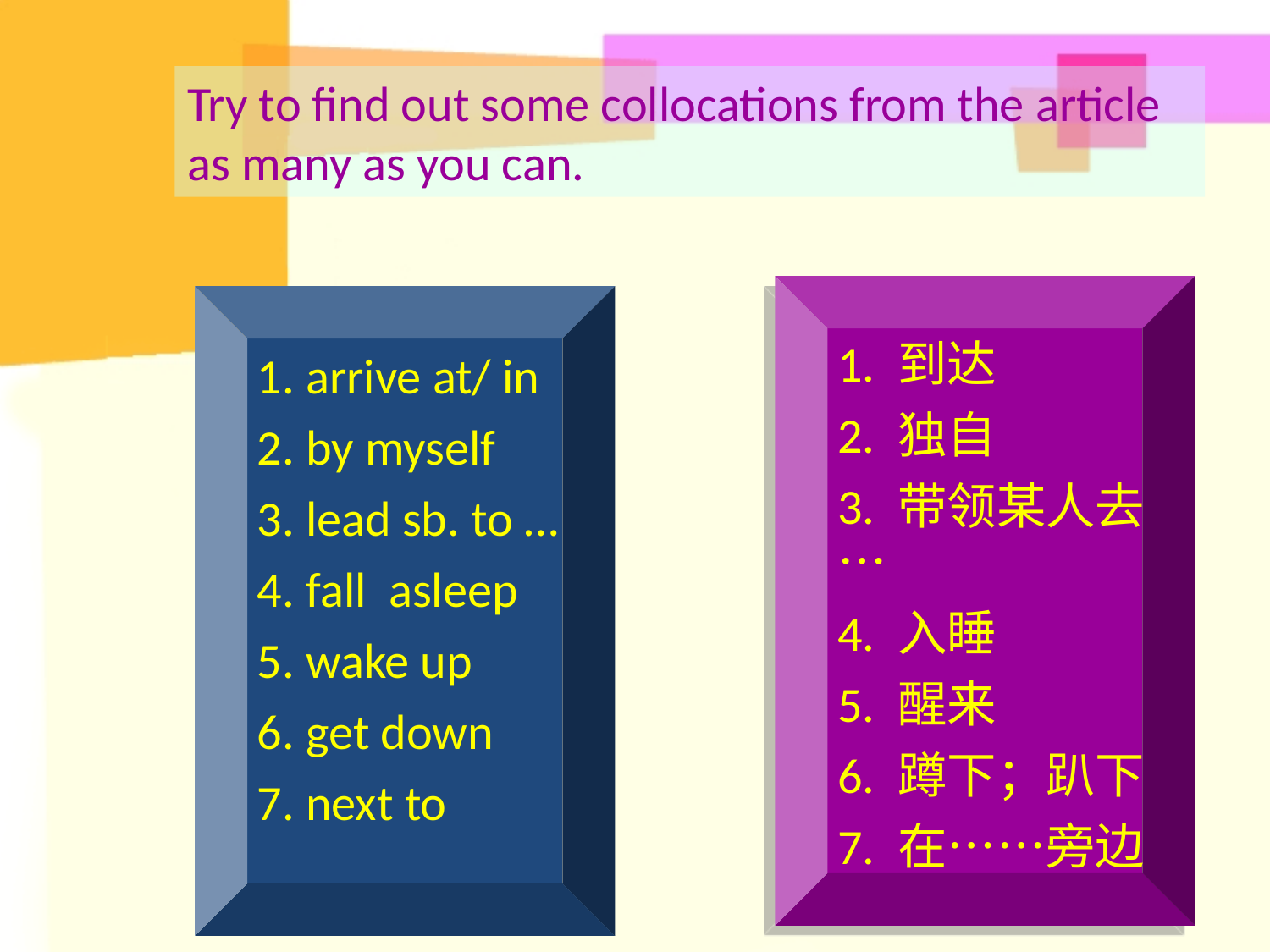

Try to find out some collocations from the article as many as you can.

1. 到达
2. 独自
3. 带领某人去…
4. 入睡
5. 醒来
6. 蹲下；趴下
7. 在……旁边
1. arrive at/ in
2. by myself
3. lead sb. to …
4. fall  asleep
5. wake up
6. get down
7. next to